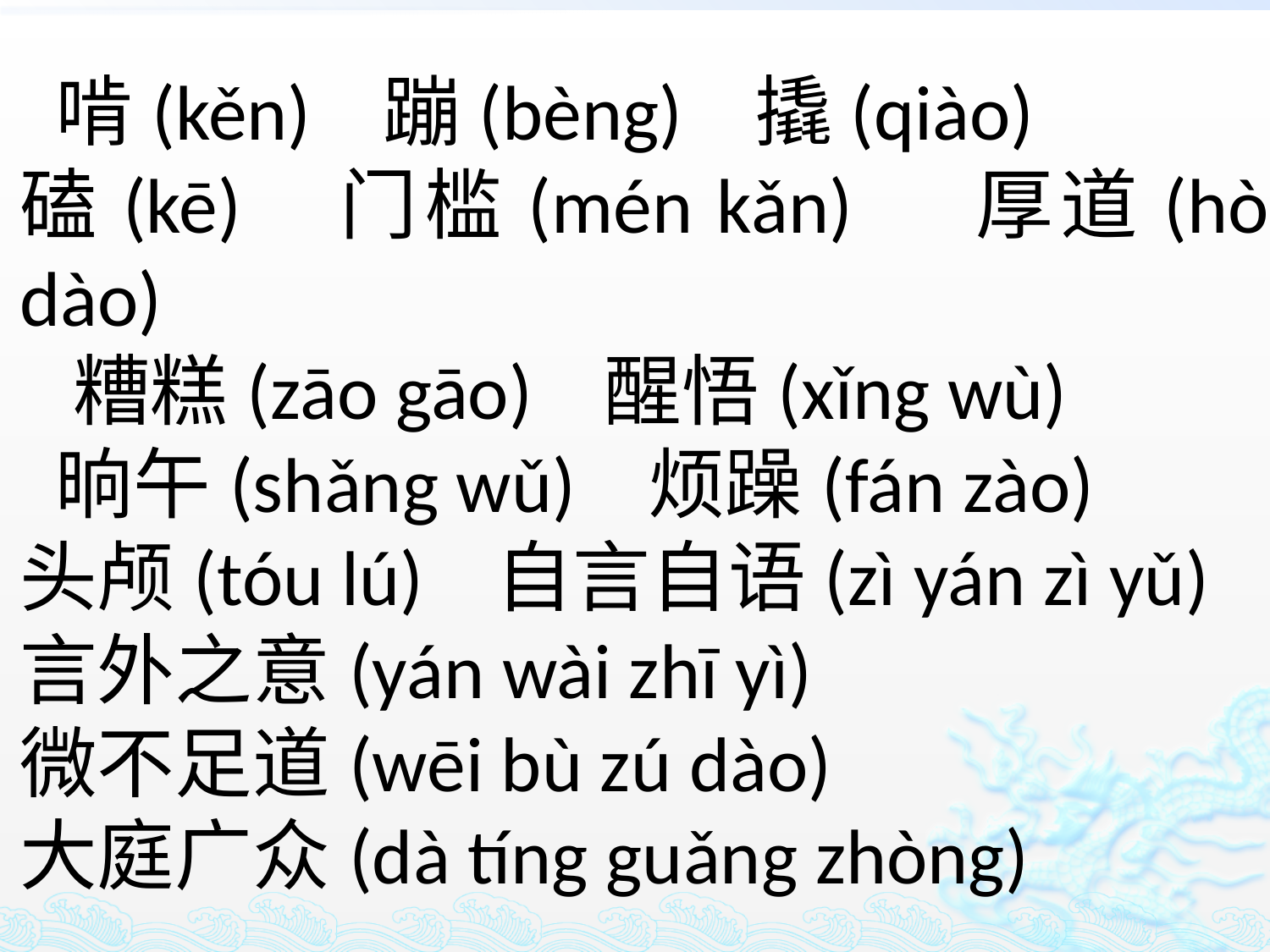

啃(kěn)   蹦(bèng)   撬(qiào)
磕(kē)   门槛(mén kǎn)    厚道(hòu dào)
  糟糕(zāo gāo)   醒悟(xǐng wù)
 晌午(shǎng wǔ)   烦躁(fán zào)
头颅(tóu lú)   自言自语(zì yán zì yǔ)
言外之意(yán wài zhī yì)
微不足道(wēi bù zú dào)
大庭广众(dà tíng guǎng zhòng)